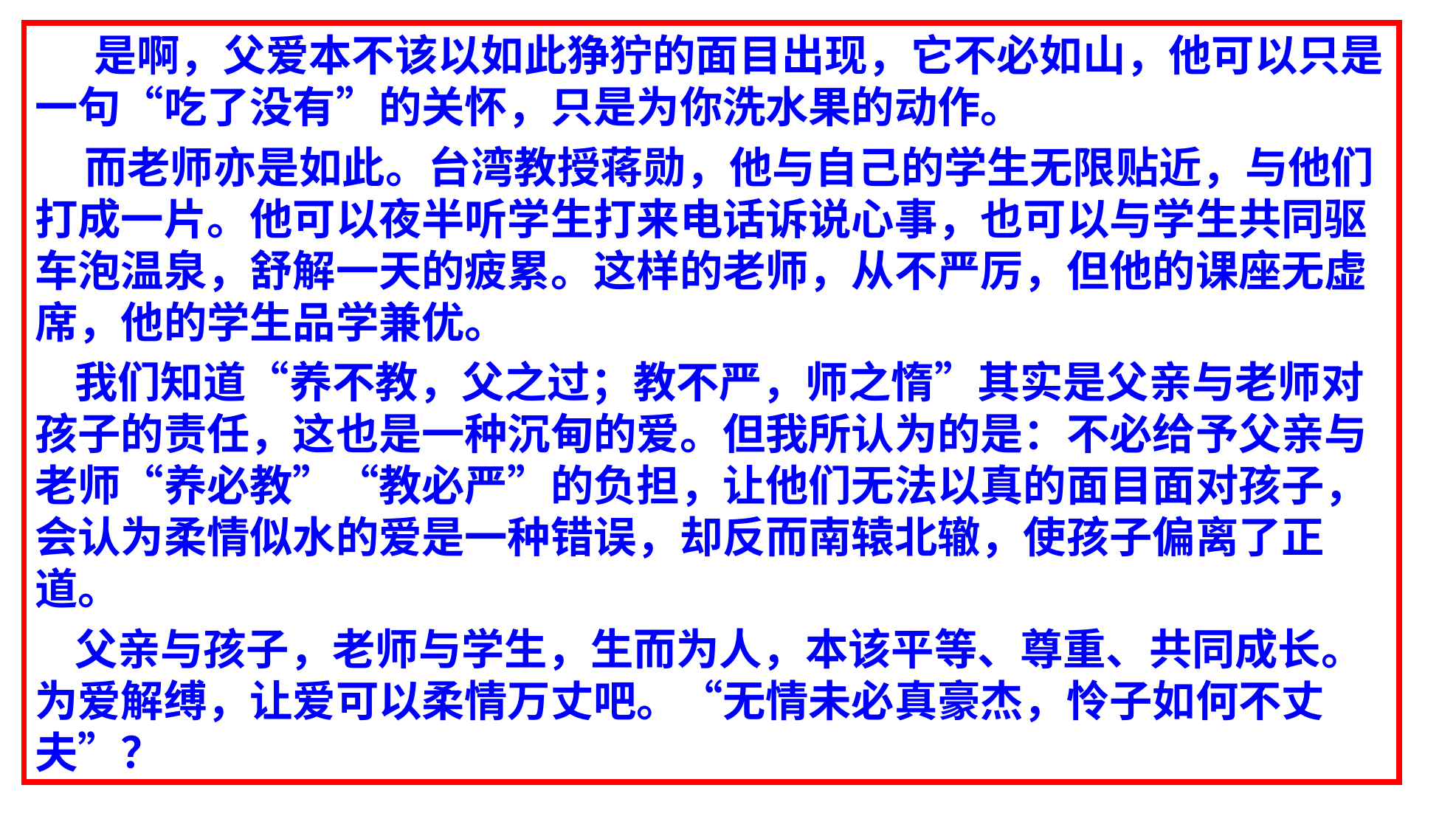

是啊，父爱本不该以如此狰狞的面目出现，它不必如山，他可以只是一句“吃了没有”的关怀，只是为你洗水果的动作。
    而老师亦是如此。台湾教授蒋勋，他与自己的学生无限贴近，与他们打成一片。他可以夜半听学生打来电话诉说心事，也可以与学生共同驱车泡温泉，舒解一天的疲累。这样的老师，从不严厉，但他的课座无虚席，他的学生品学兼优。
   我们知道“养不教，父之过；教不严，师之惰”其实是父亲与老师对孩子的责任，这也是一种沉甸的爱。但我所认为的是：不必给予父亲与老师“养必教”“教必严”的负担，让他们无法以真的面目面对孩子，会认为柔情似水的爱是一种错误，却反而南辕北辙，使孩子偏离了正道。
   父亲与孩子，老师与学生，生而为人，本该平等、尊重、共同成长。为爱解缚，让爱可以柔情万丈吧。“无情未必真豪杰，怜子如何不丈夫”？